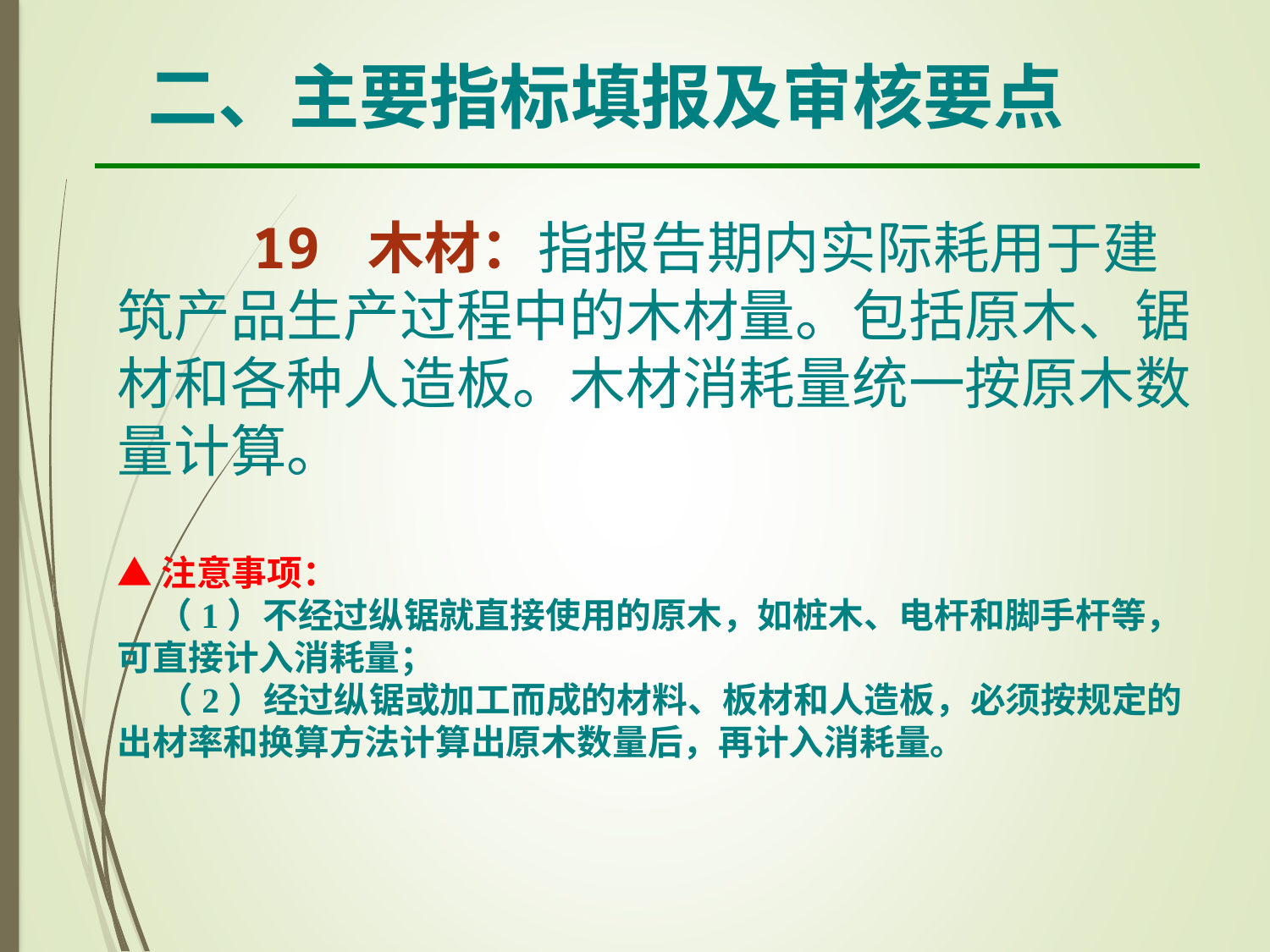

二、主要指标填报及审核要点
    19 木材：指报告期内实际耗用于建筑产品生产过程中的木材量。包括原木、锯材和各种人造板。木材消耗量统一按原木数量计算。

▲注意事项：
    （1）不经过纵锯就直接使用的原木，如桩木、电杆和脚手杆等，可直接计入消耗量；
    （2）经过纵锯或加工而成的材料、板材和人造板，必须按规定的出材率和换算方法计算出原木数量后，再计入消耗量。